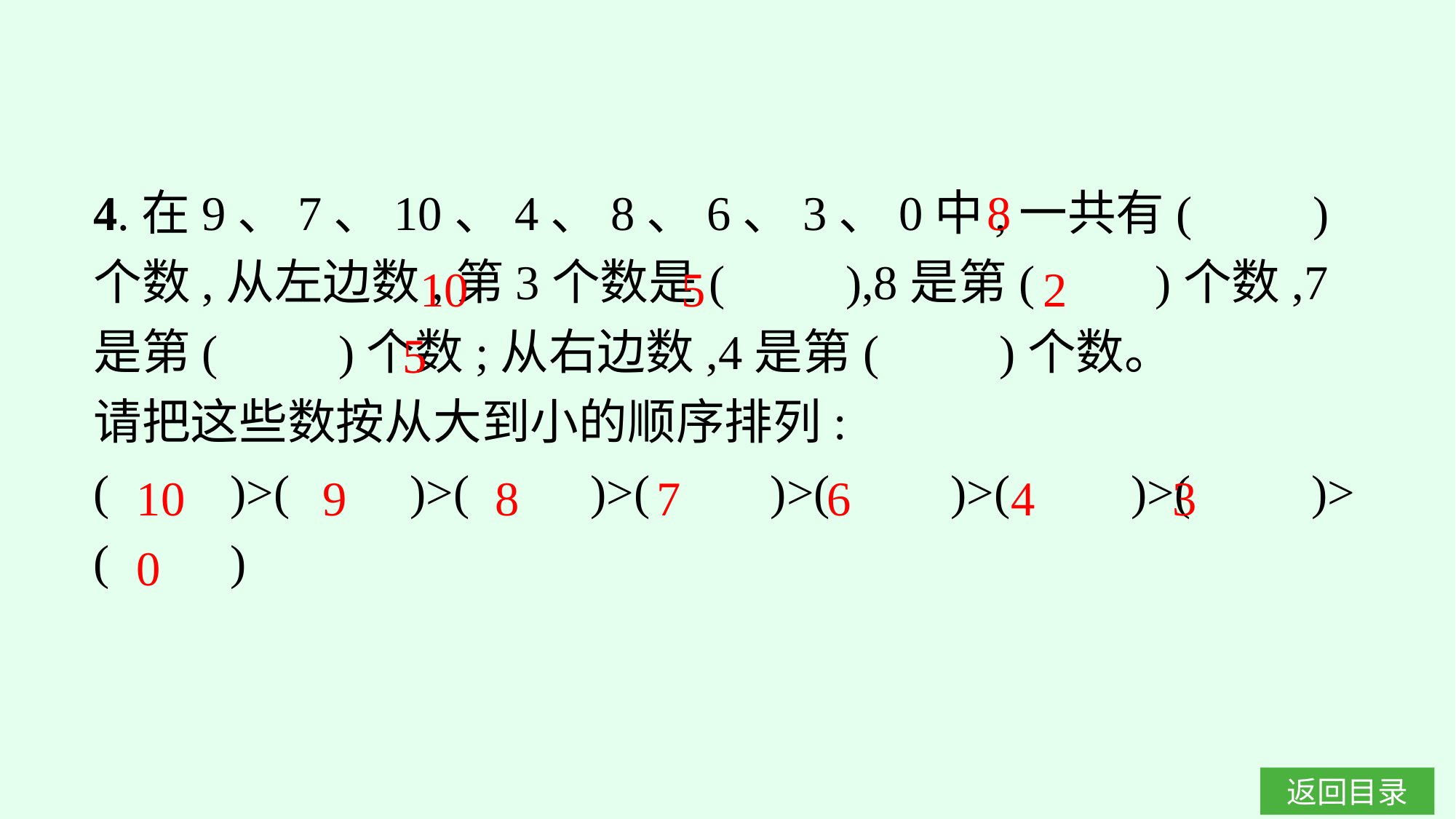

4.在9、7、10、4、8、6、3、0中,一共有(　　)个数,从左边数,第3个数是(　　),8是第(　　)个数,7是第(　　)个数;从右边数,4是第(　　)个数。
请把这些数按从大到小的顺序排列:
(　　)>(　　)>(　　)>(　　)>(　　)>(　　)>(　　)>(　　)
8
10
5
2
5
10　      9　       8　      7            6　        4　      3　      0